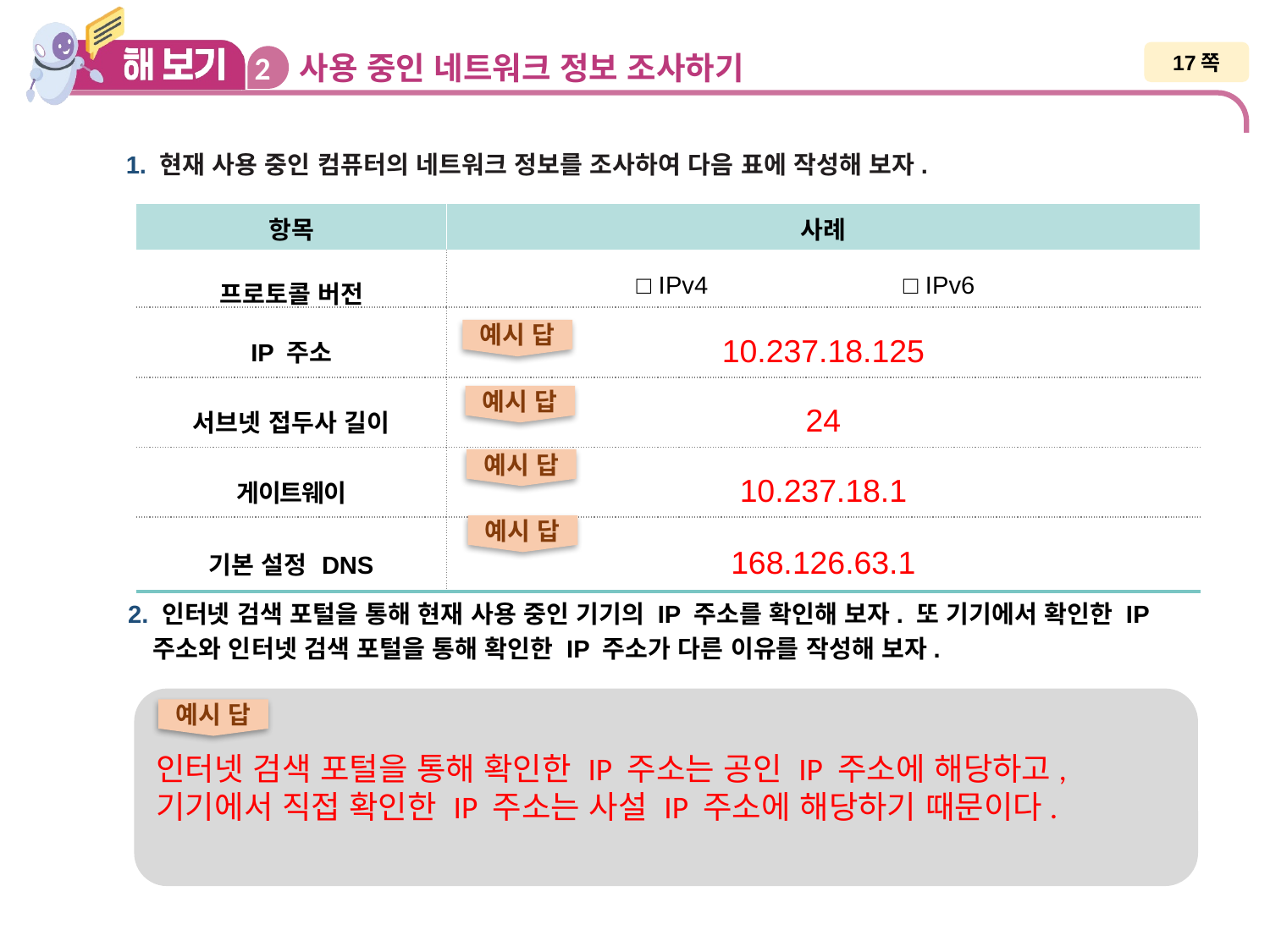

# 2   사용 중인 네트워크 정보 조사하기
17쪽

1. 현재 사용 중인 컴퓨터의 네트워크 정보를 조사하여 다음 표에 작성해 보자.
| 항목 | 사례 |
| --- | --- |
| 프로토콜 버전 | □ IPv4 □ IPv6 |
| IP 주소 | 10.237.18.125 |
| 서브넷 접두사 길이 | 24 |
| 게이트웨이 | 10.237.18.1 |
| 기본 설정 DNS | 168.126.63.1 |
예시 답
예시 답
예시 답
예시 답
2. 인터넷 검색 포털을 통해 현재 사용 중인 기기의 IP 주소를 확인해 보자. 또 기기에서 확인한 IP 주소와 인터넷 검색 포털을 통해 확인한 IP 주소가 다른 이유를 작성해 보자.
인터넷 검색 포털을 통해 확인한 IP 주소는 공인 IP 주소에 해당하고, 기기에서 직접 확인한 IP 주소는 사설 IP 주소에 해당하기 때문이다.
예시 답